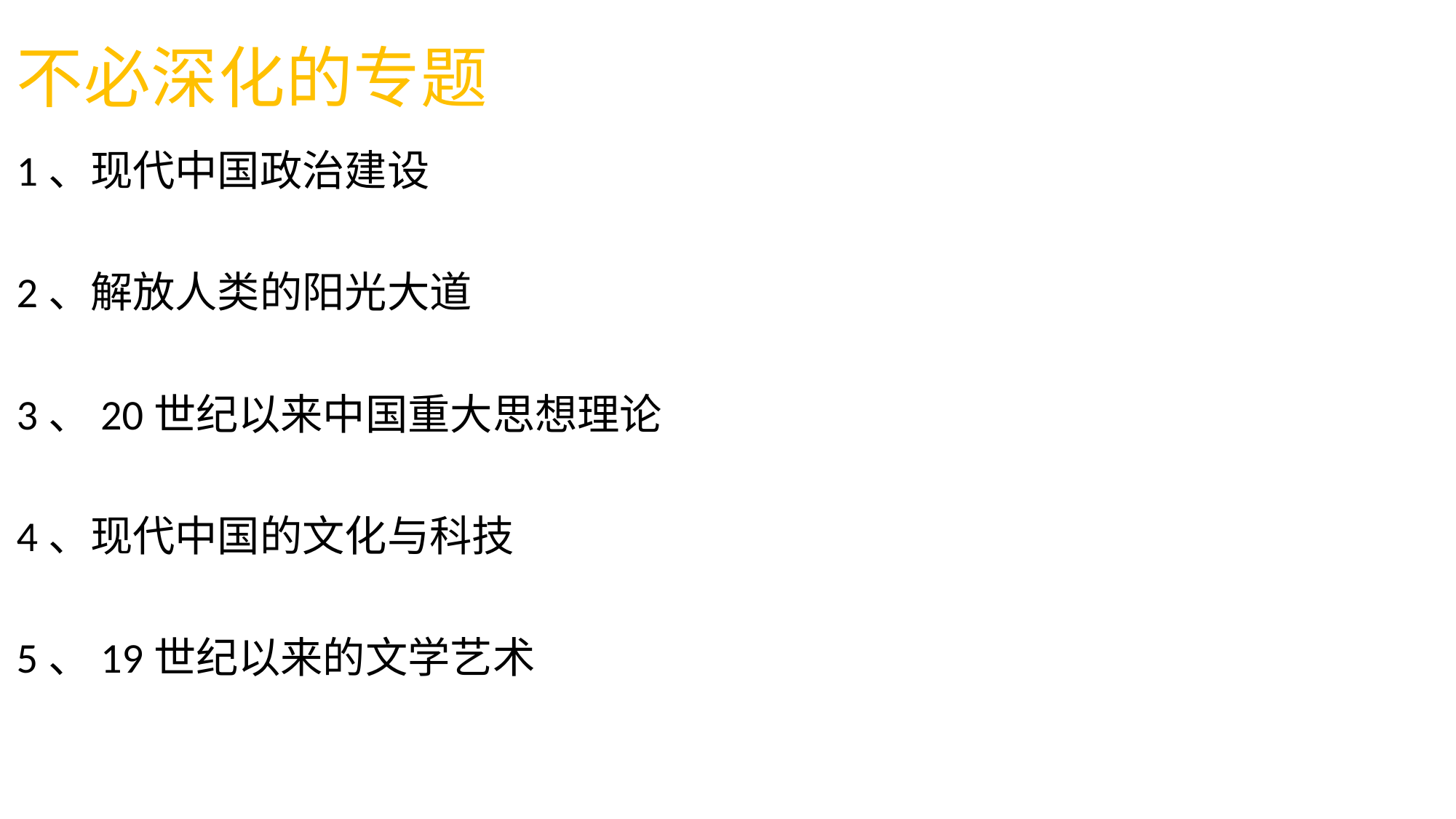

# 不必深化的专题
1、现代中国政治建设

2、解放人类的阳光大道

3、20世纪以来中国重大思想理论

4、现代中国的文化与科技

5、19世纪以来的文学艺术